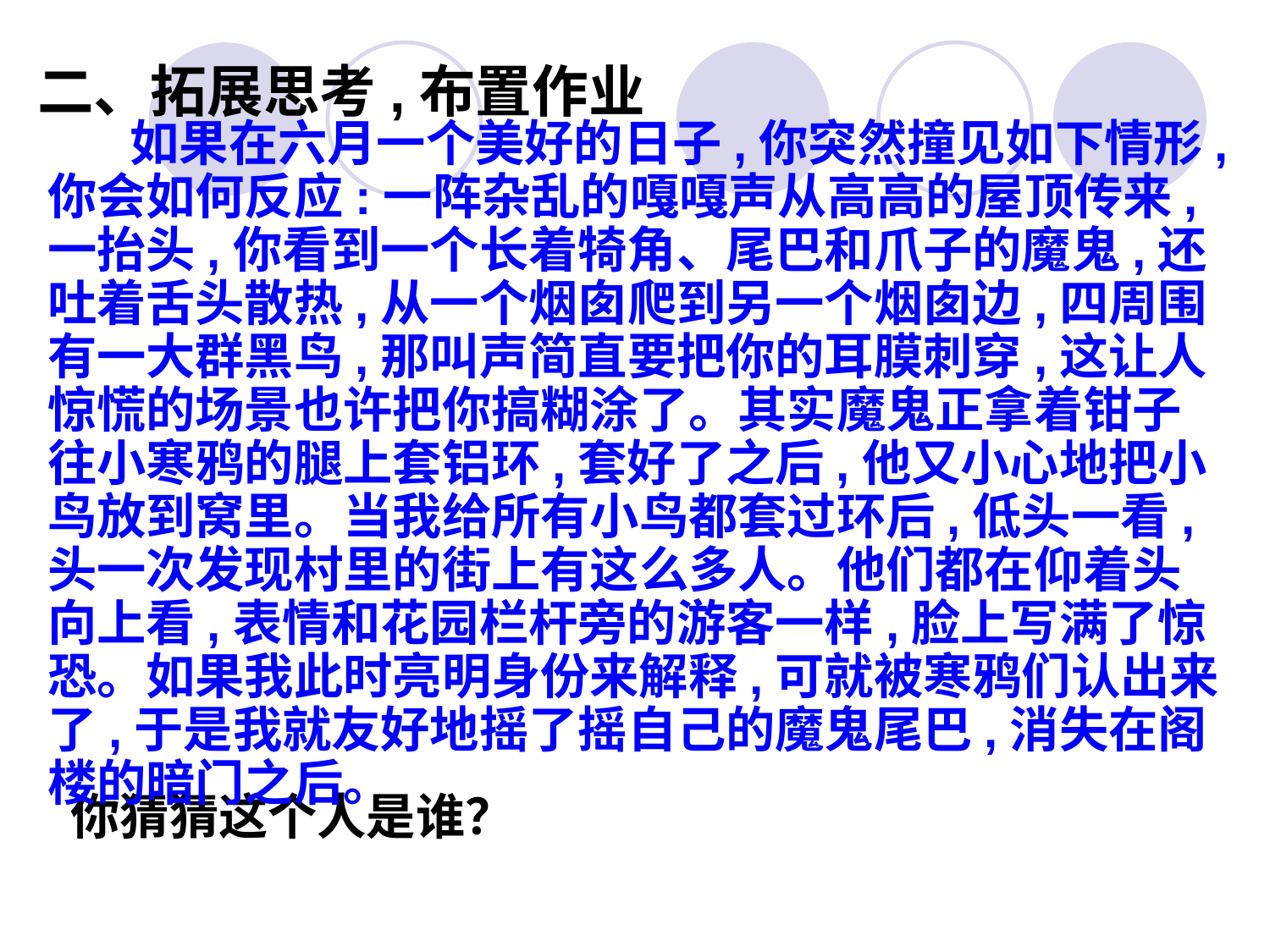

二、拓展思考,布置作业
   如果在六月一个美好的日子,你突然撞见如下情形,你会如何反应:一阵杂乱的嘎嘎声从高高的屋顶传来,一抬头,你看到一个长着犄角、尾巴和爪子的魔鬼,还吐着舌头散热,从一个烟囱爬到另一个烟囱边,四周围有一大群黑鸟,那叫声简直要把你的耳膜刺穿,这让人惊慌的场景也许把你搞糊涂了。其实魔鬼正拿着钳子往小寒鸦的腿上套铝环,套好了之后,他又小心地把小鸟放到窝里。当我给所有小鸟都套过环后,低头一看,头一次发现村里的街上有这么多人。他们都在仰着头向上看,表情和花园栏杆旁的游客一样,脸上写满了惊恐。如果我此时亮明身份来解释,可就被寒鸦们认出来了,于是我就友好地摇了摇自己的魔鬼尾巴,消失在阁楼的暗门之后。
你猜猜这个人是谁？